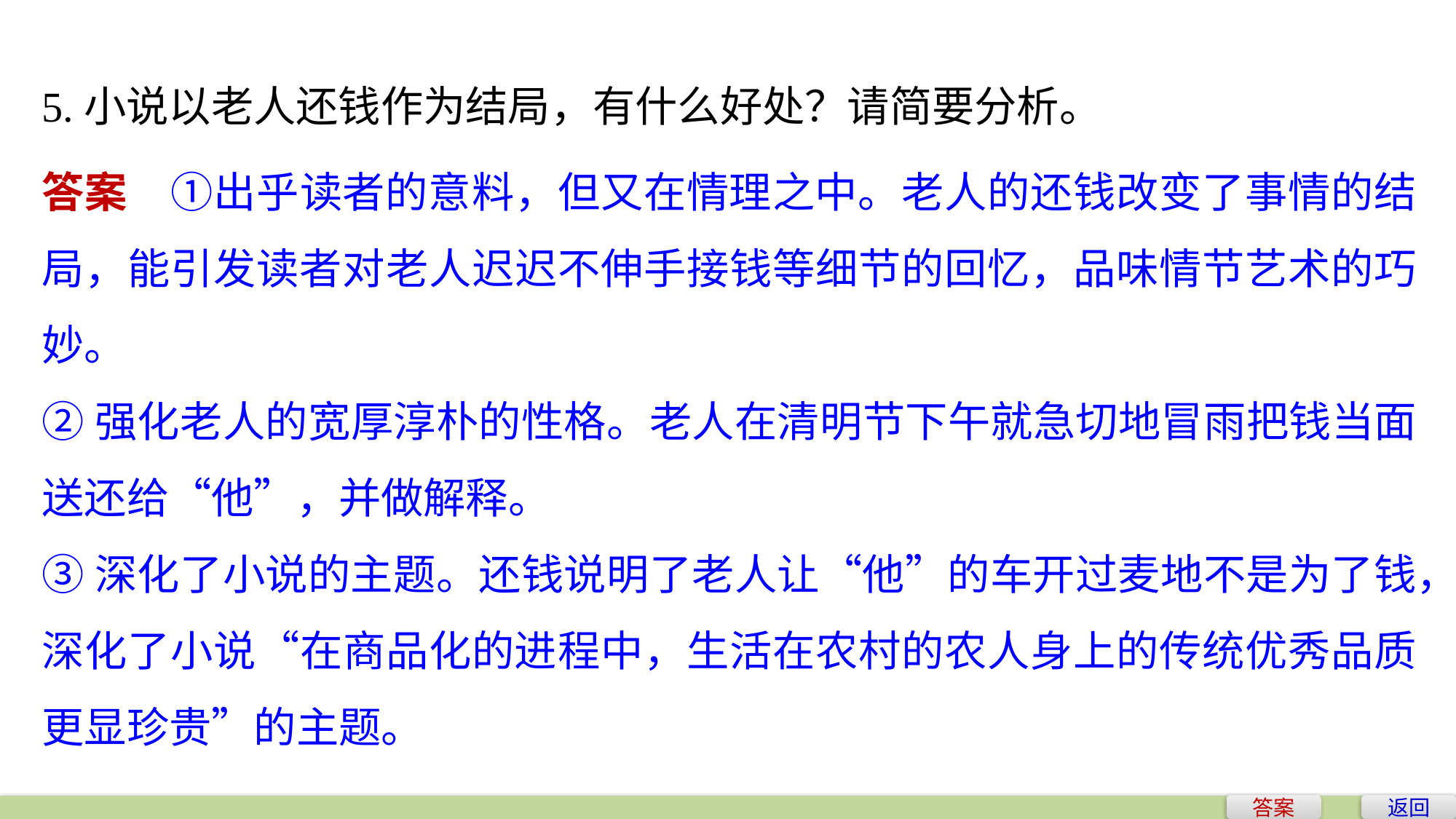

5.小说以老人还钱作为结局，有什么好处？请简要分析。
答案　①出乎读者的意料，但又在情理之中。老人的还钱改变了事情的结局，能引发读者对老人迟迟不伸手接钱等细节的回忆，品味情节艺术的巧妙。
②强化老人的宽厚淳朴的性格。老人在清明节下午就急切地冒雨把钱当面送还给“他”，并做解释。
③深化了小说的主题。还钱说明了老人让“他”的车开过麦地不是为了钱，深化了小说“在商品化的进程中，生活在农村的农人身上的传统优秀品质更显珍贵”的主题。
答案
返回